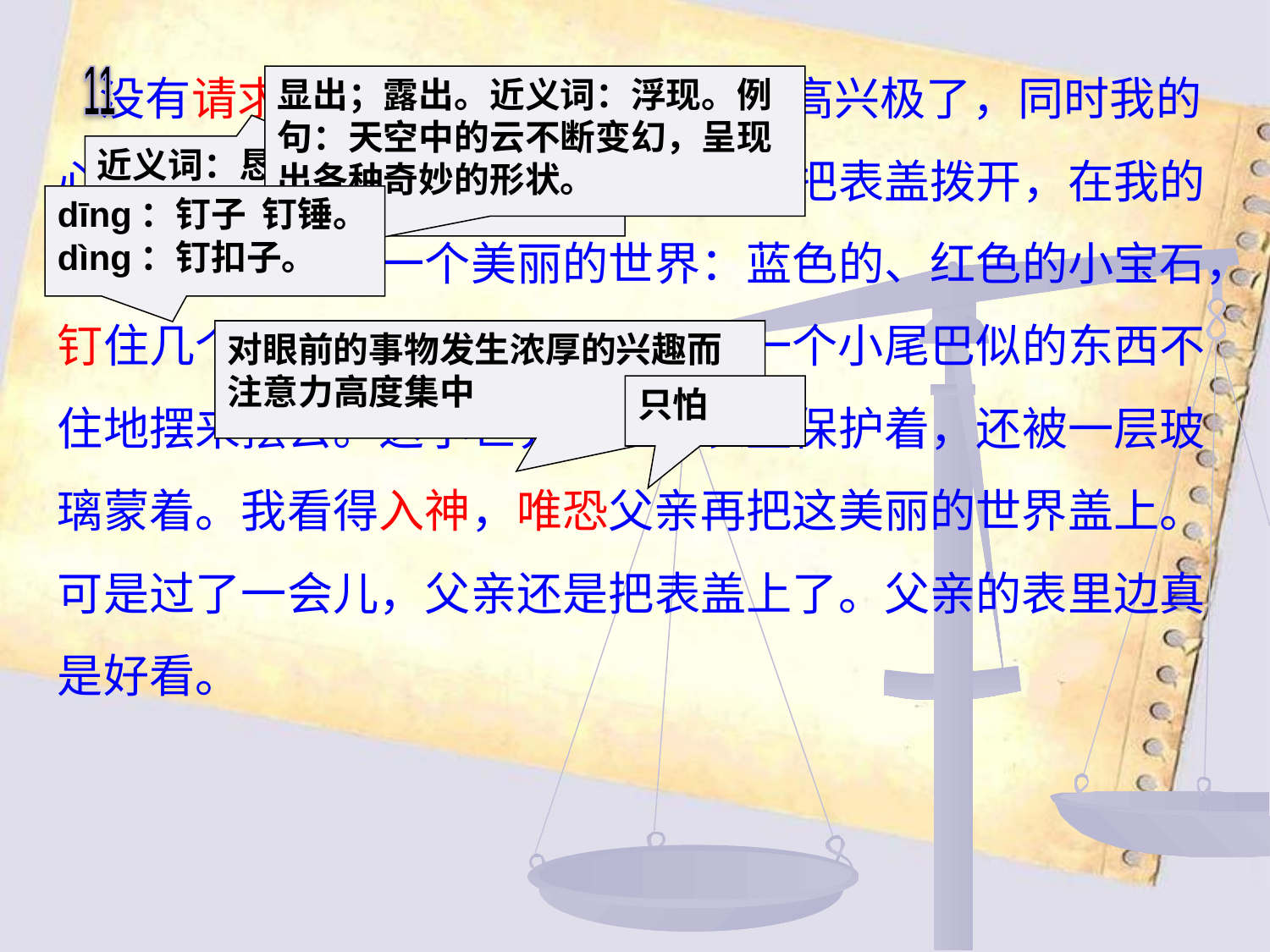

没有请求，父亲就主动给我看，我高兴极了，同时我的心也加速跳动。父亲取出一把小刀，把表盖拨开，在我的面前立即呈现出一个美丽的世界：蓝色的、红色的小宝石，钉住几个金黄色的齿轮，里边还有一个小尾巴似的东西不住地摆来摆去。这小世界不但被表盖保护着，还被一层玻璃蒙着。我看得入神，唯恐父亲再把这美丽的世界盖上。可是过了一会儿，父亲还是把表盖上了。父亲的表里边真是好看。

11
显出；露出。近义词：浮现。例句：天空中的云不断变幻，呈现出各种奇妙的形状。
近义词：自动。
反义词：被动。
近义词：恳求。
dīng：钉子  钉锤。
dìng：钉扣子。
对眼前的事物发生浓厚的兴趣而注意力高度集中
只怕